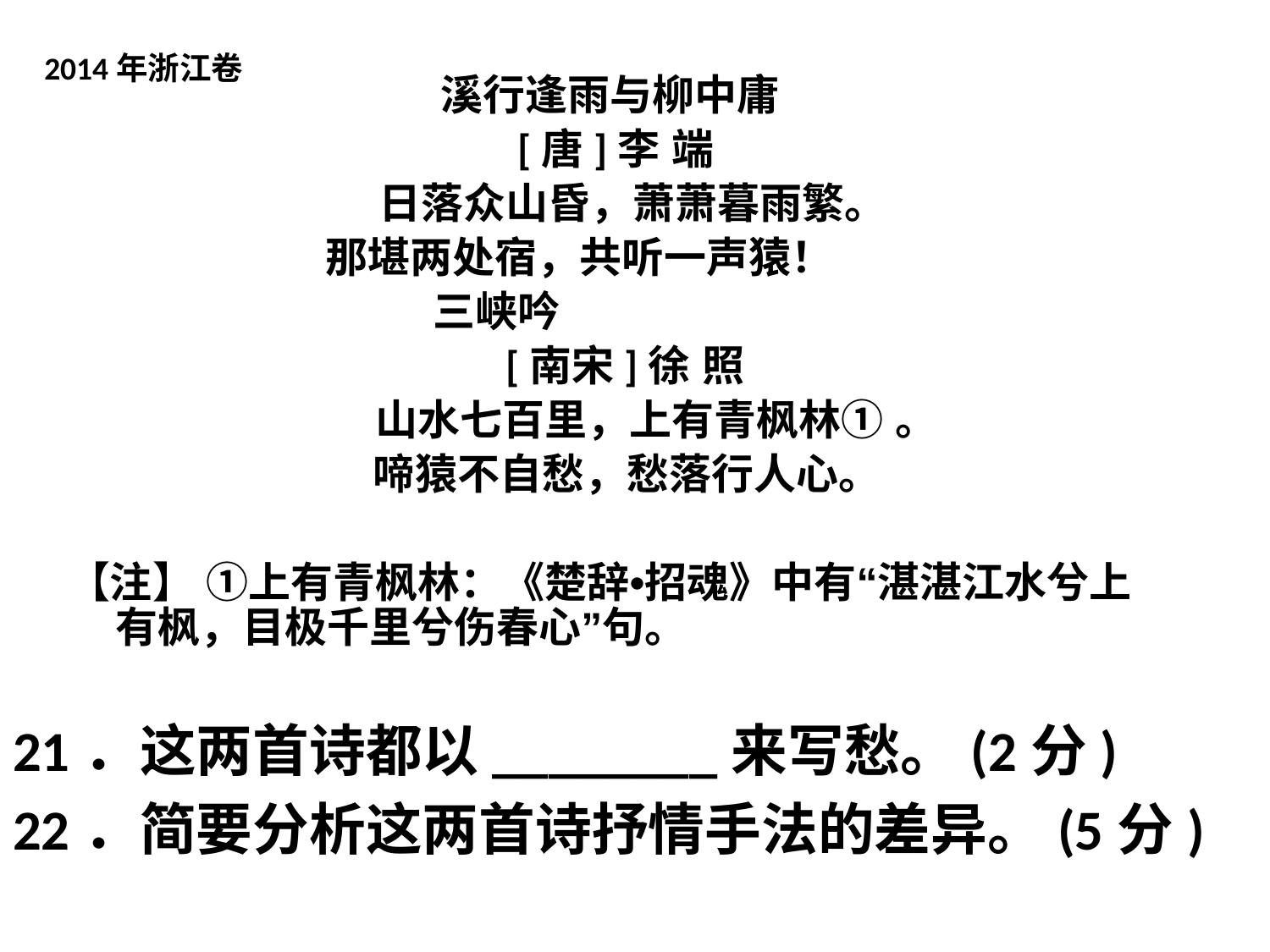

溪行逢雨与柳中庸
[唐]李 端
  日落众山昏，萧萧暮雨繁。
  那堪两处宿，共听一声猿！
                              三峡吟
  [南宋]徐 照
      山水七百里，上有青枫林① 。
 啼猿不自愁，愁落行人心。

【注】 ①上有青枫林：《楚辞•招魂》中有“湛湛江水兮上有枫，目极千里兮伤春心”句。

2014年浙江卷

21．这两首诗都以________来写愁。(2分)
22．简要分析这两首诗抒情手法的差异。(5分)